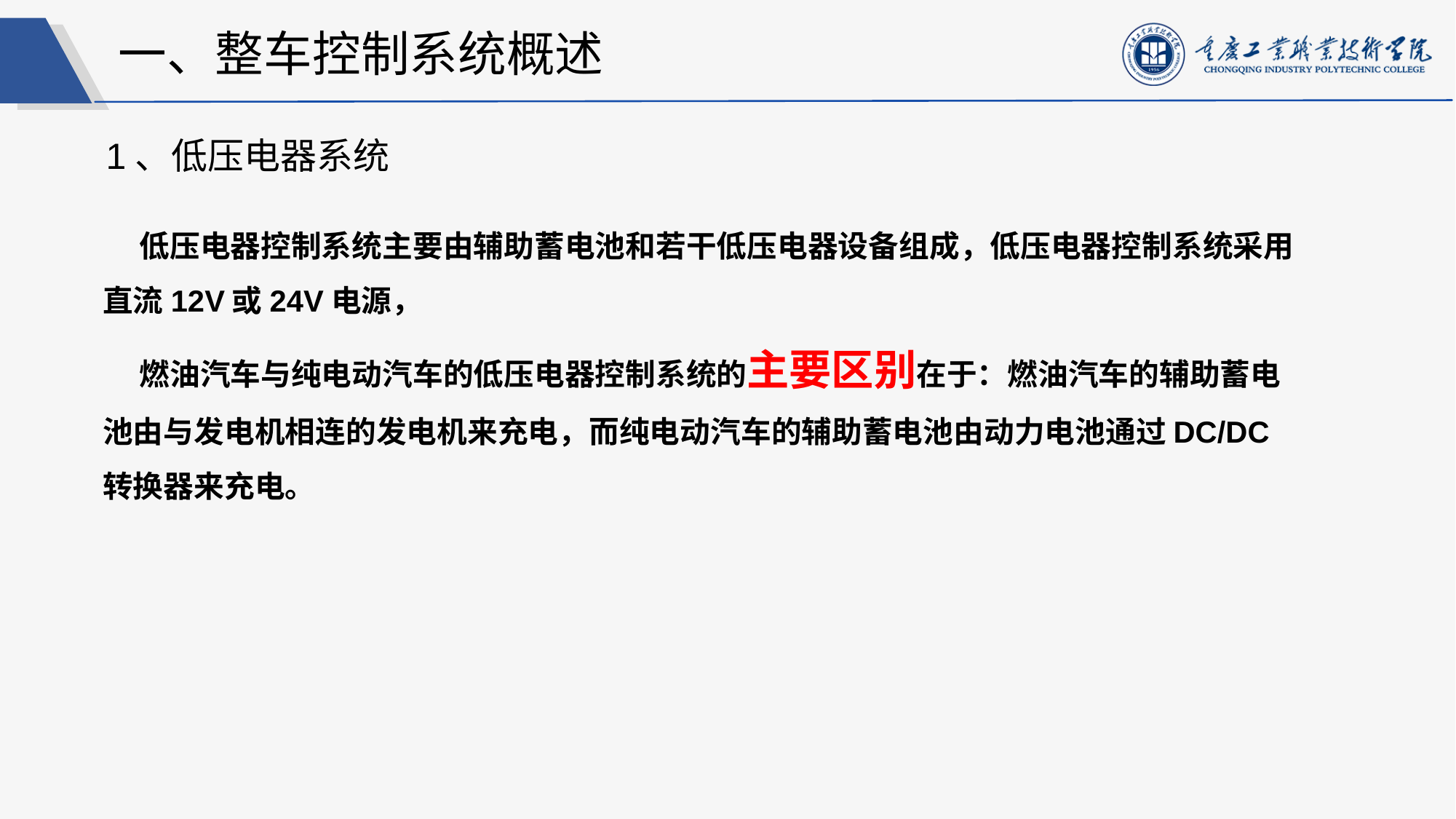

一、整车控制系统概述
1、低压电器系统
低压电器控制系统主要由辅助蓄电池和若干低压电器设备组成，低压电器控制系统采用直流12V或24V电源，
燃油汽车与纯电动汽车的低压电器控制系统的主要区别在于：燃油汽车的辅助蓄电池由与发电机相连的发电机来充电，而纯电动汽车的辅助蓄电池由动力电池通过DC/DC转换器来充电。